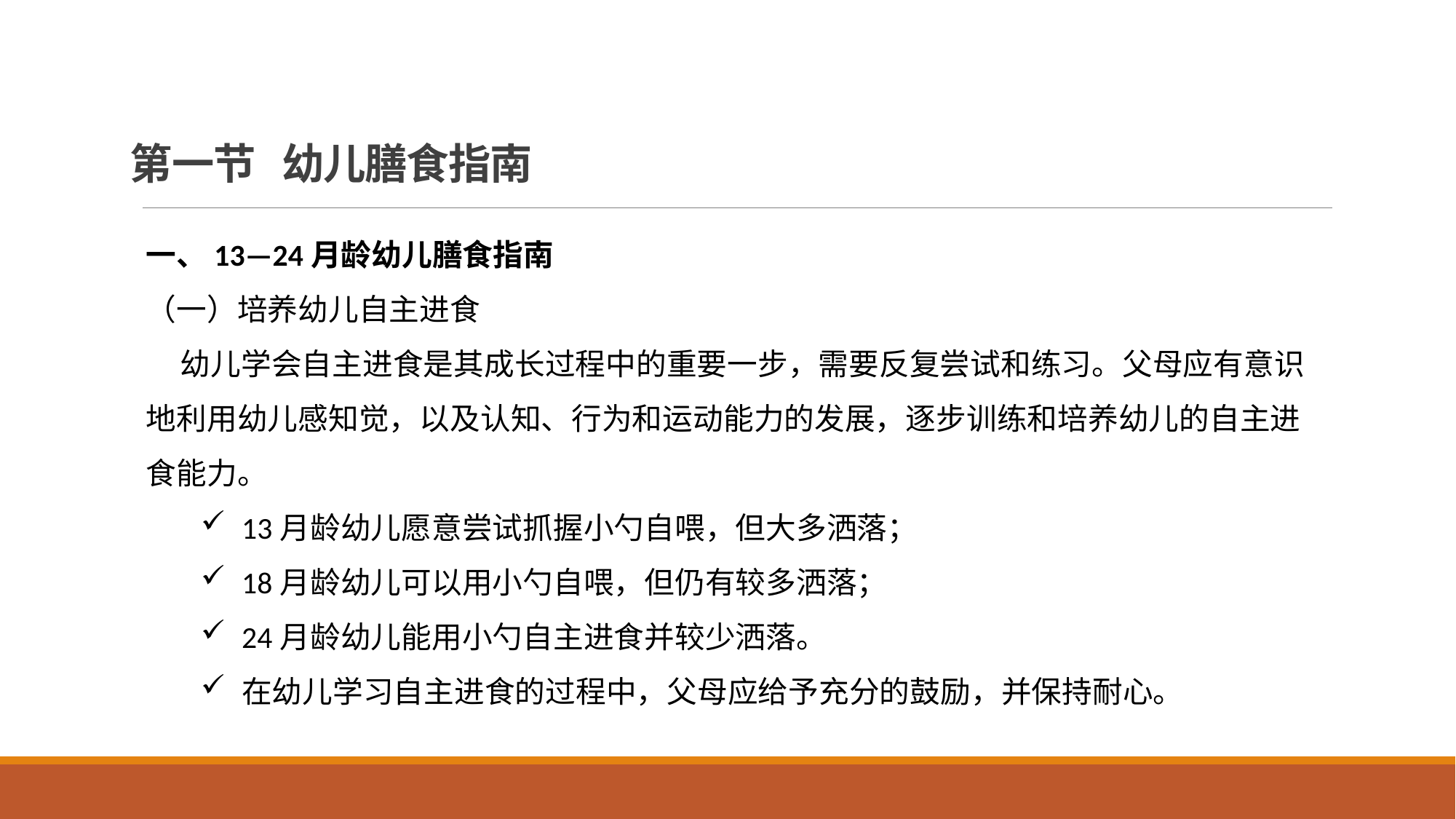

# 第一节   幼儿膳食指南
一、13—24月龄幼儿膳食指南
（一）培养幼儿自主进食
    幼儿学会自主进食是其成长过程中的重要一步，需要反复尝试和练习。父母应有意识地利用幼儿感知觉，以及认知、行为和运动能力的发展，逐步训练和培养幼儿的自主进食能力。
13月龄幼儿愿意尝试抓握小勺自喂，但大多洒落；
18月龄幼儿可以用小勺自喂，但仍有较多洒落；
24月龄幼儿能用小勺自主进食并较少洒落。
在幼儿学习自主进食的过程中，父母应给予充分的鼓励，并保持耐心。